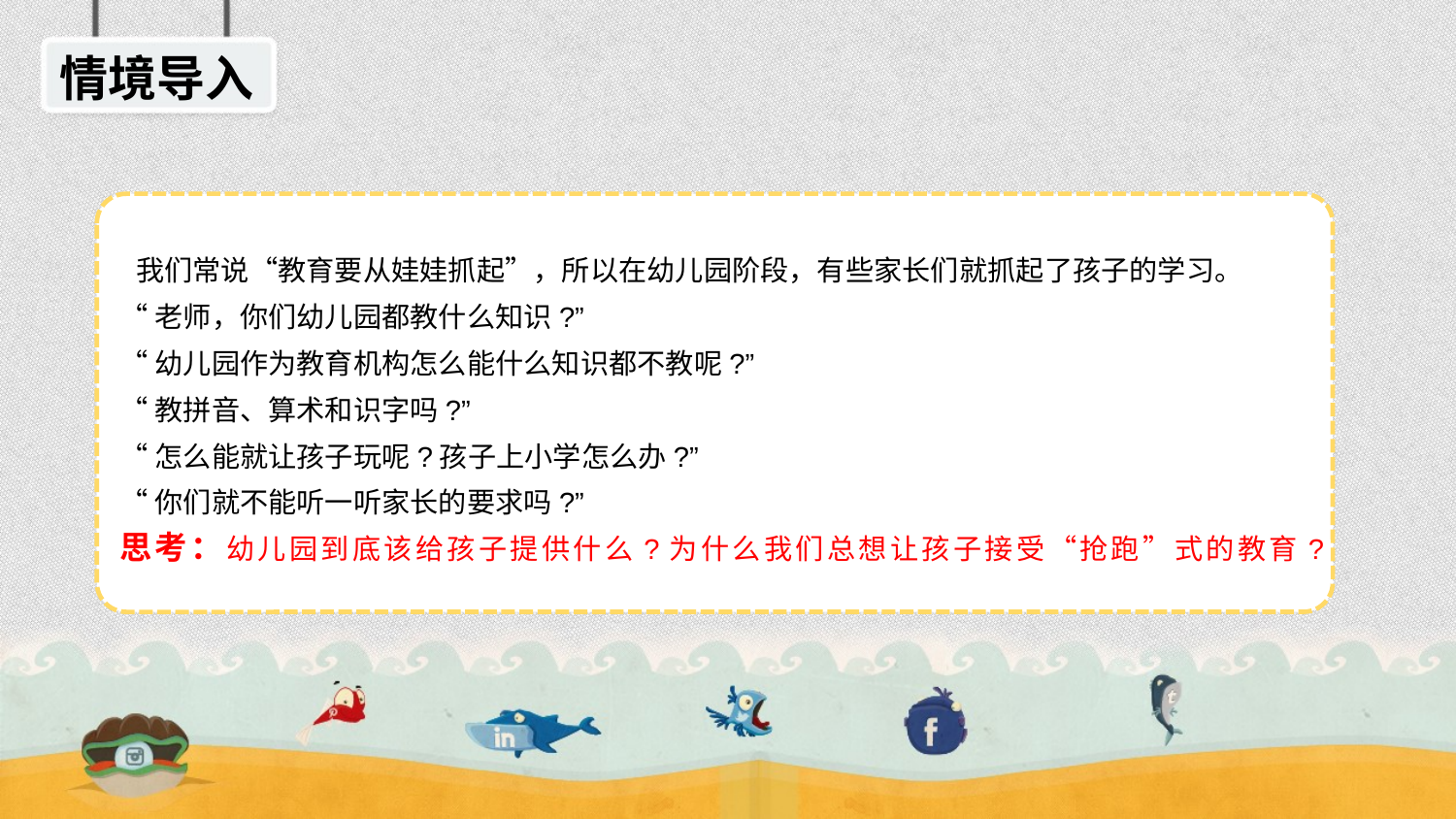

情境导入
 我们常说“教育要从娃娃抓起”，所以在幼儿园阶段，有些家长们就抓起了孩子的学习。
“老师，你们幼儿园都教什么知识?”
“幼儿园作为教育机构怎么能什么知识都不教呢?”
“教拼音、算术和识字吗?”
“怎么能就让孩子玩呢?孩子上小学怎么办?”
“你们就不能听一听家长的要求吗?”
思考：幼儿园到底该给孩子提供什么?为什么我们总想让孩子接受“抢跑”式的教育?